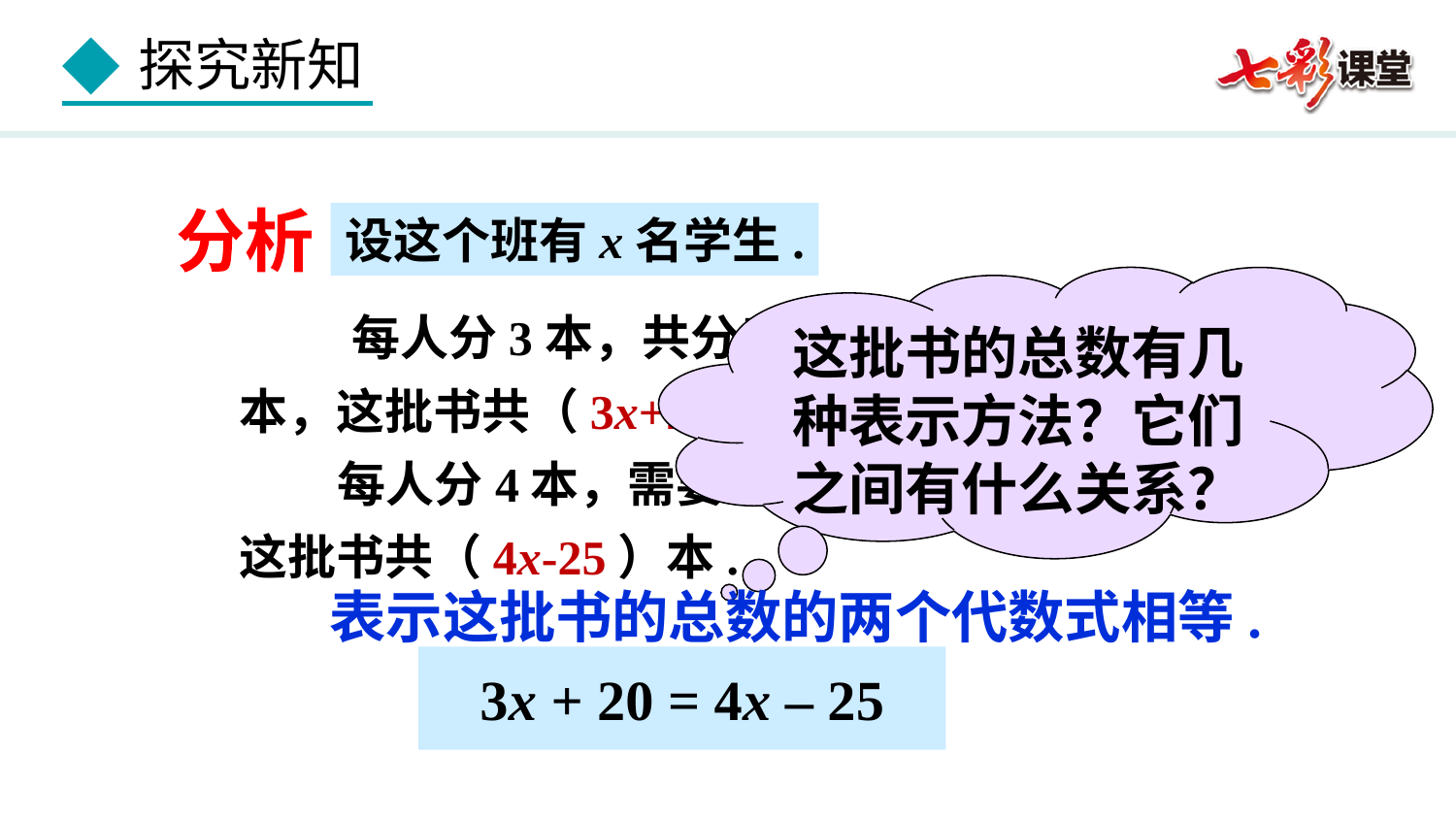

设这个班有x名学生.
分析
这批书的总数有几种表示方法？它们之间有什么关系？
        每人分3本，共分出3x本，加上剩余的20本，这批书共（3x+20）本.
        每人分4本，需要4x本，减去缺的25本，这批书共（4x-25）本.
表示这批书的总数的两个代数式相等.
3x + 20 = 4x – 25